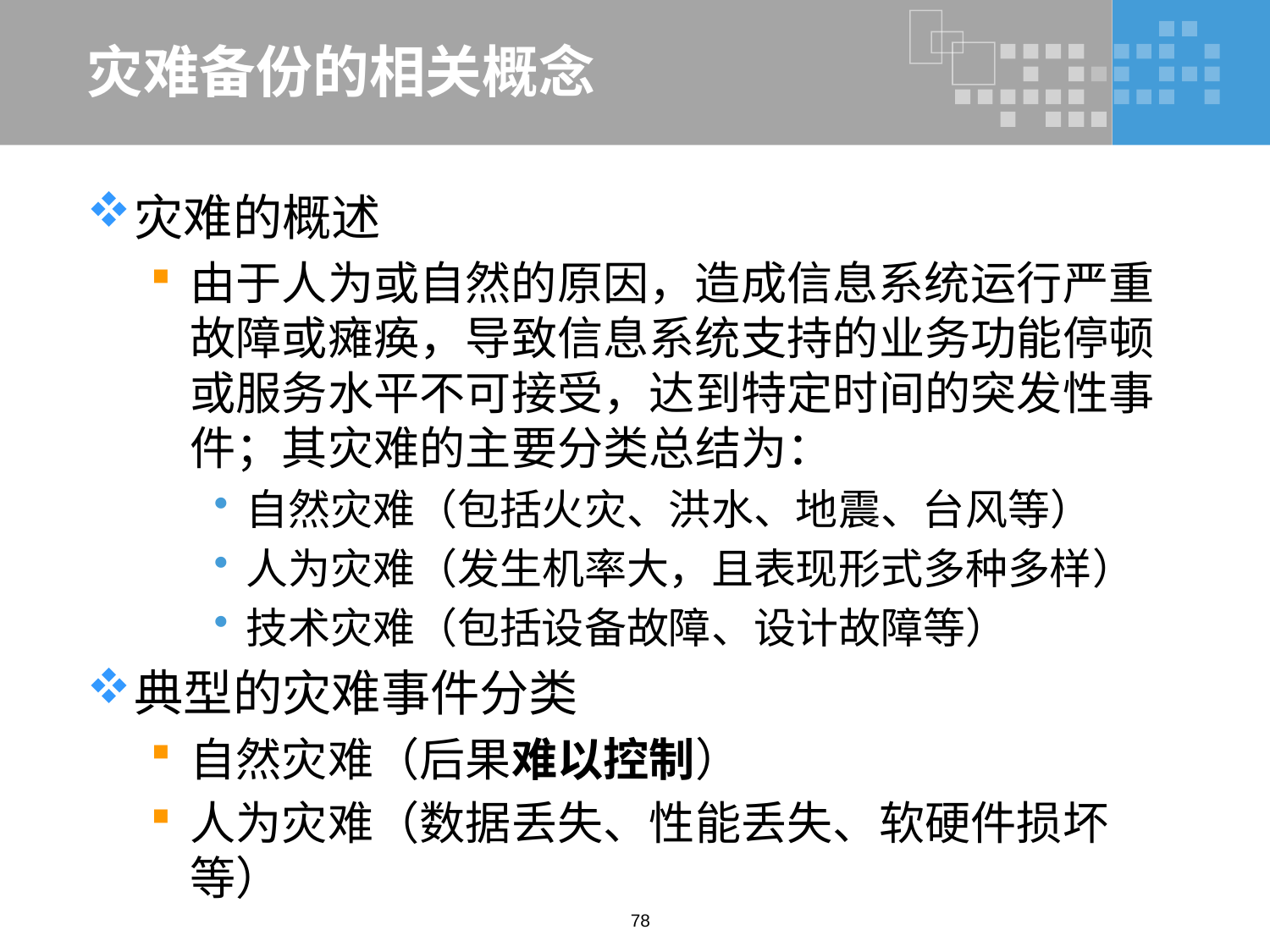

# 灾难备份的相关概念
灾难的概述
由于人为或自然的原因，造成信息系统运行严重故障或瘫痪，导致信息系统支持的业务功能停顿或服务水平不可接受，达到特定时间的突发性事件；其灾难的主要分类总结为：
自然灾难（包括火灾、洪水、地震、台风等）
人为灾难（发生机率大，且表现形式多种多样）
技术灾难（包括设备故障、设计故障等）
典型的灾难事件分类
自然灾难（后果难以控制）
人为灾难（数据丢失、性能丢失、软硬件损坏等）

78